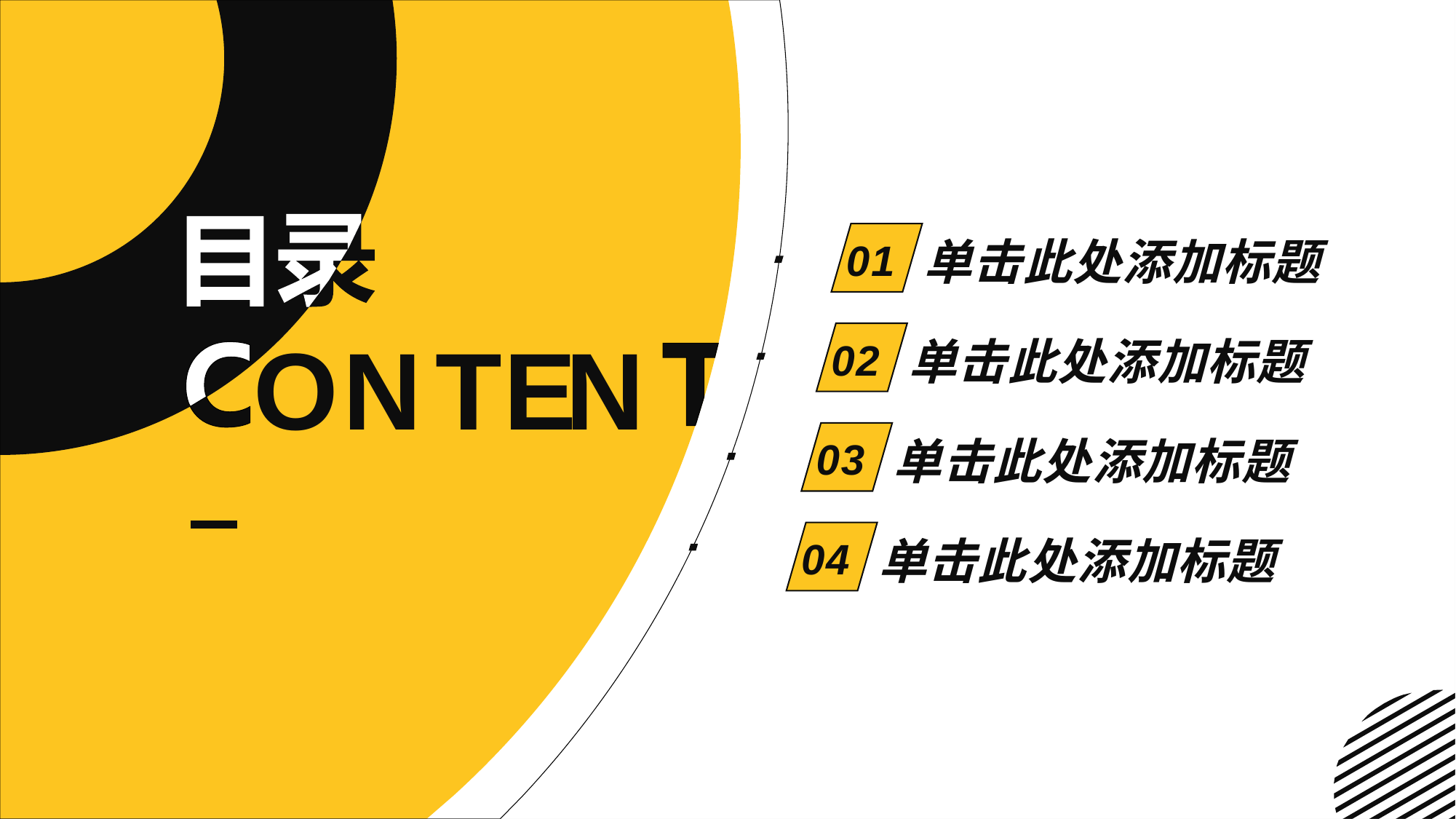

目录

单击此处添加标题
01

CONTEN
C
O
N
T
E
N

单击此处添加标题
02

单击此处添加标题
03

单击此处添加标题
04